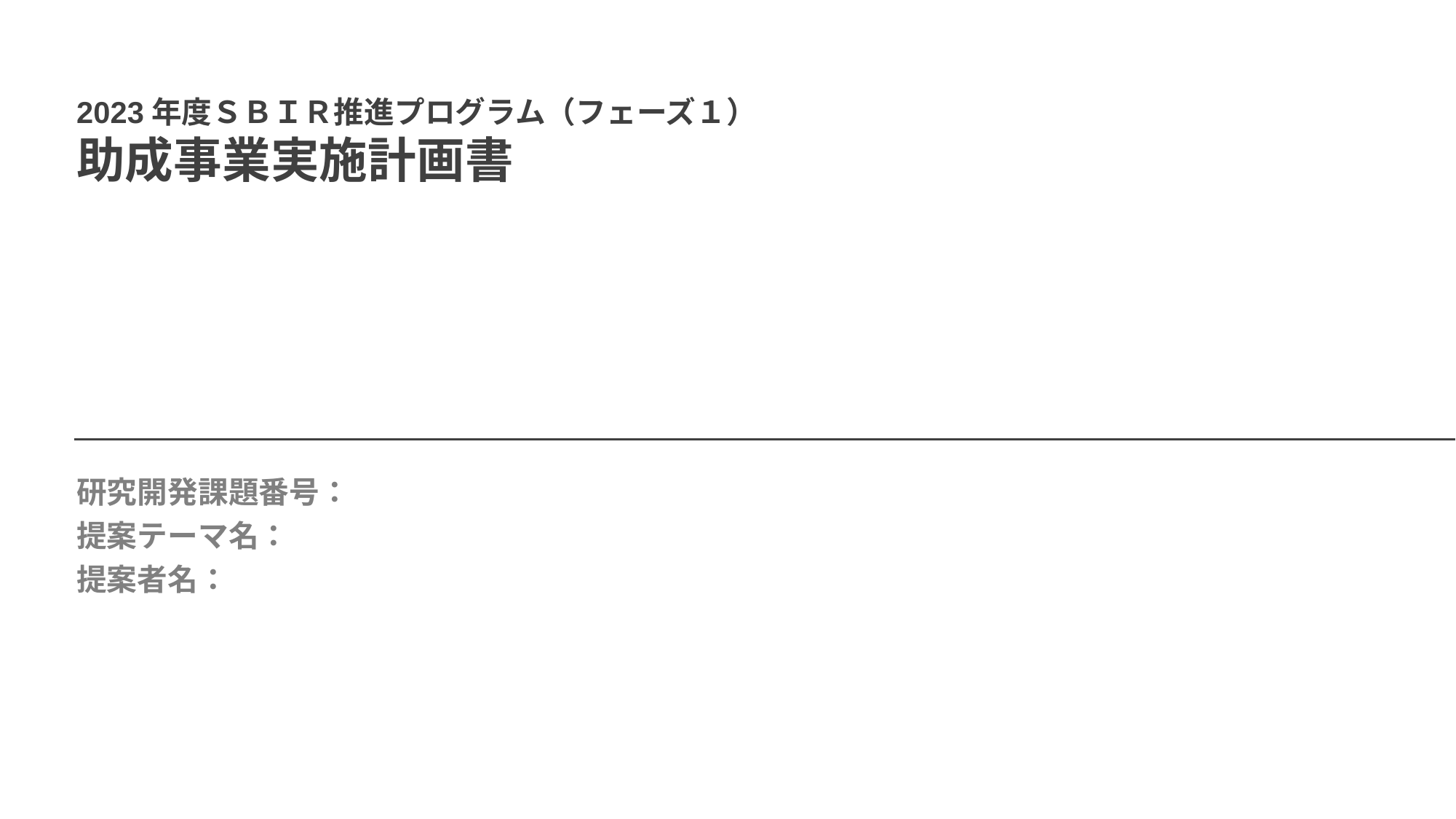

2023年度ＳＢＩＲ推進プログラム（フェーズ１）
助成事業実施計画書
研究開発課題番号：
提案テーマ名：
提案者名：